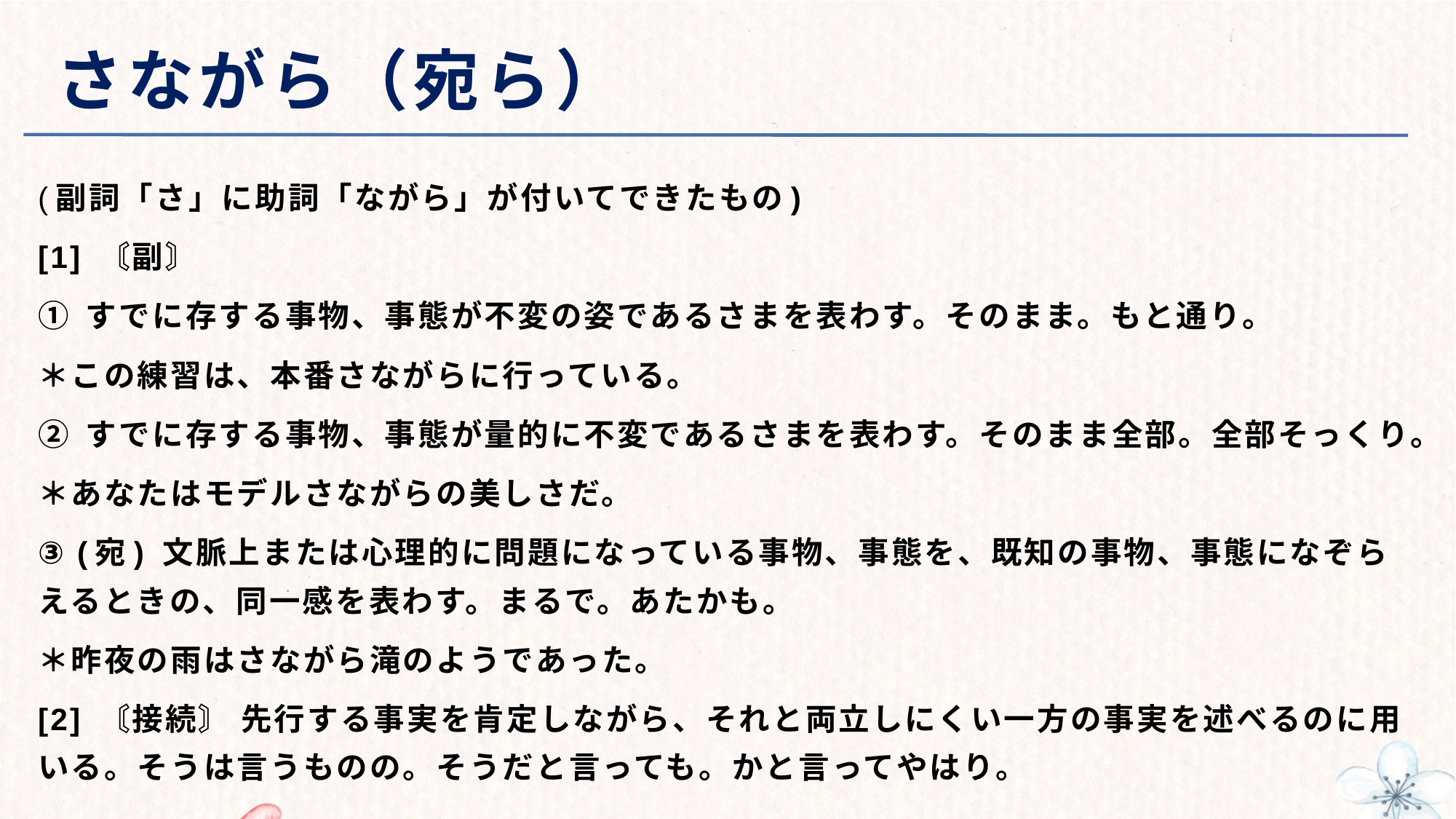

# さながら（宛ら）
(副詞「さ」に助詞「ながら」が付いてできたもの)
[1] 〘副〙
① すでに存する事物、事態が不変の姿であるさまを表わす。そのまま。もと通り。
＊この練習は、本番さながらに行っている。
② すでに存する事物、事態が量的に不変であるさまを表わす。そのまま全部。全部そっくり。
＊あなたはモデルさながらの美しさだ。
③ (宛) 文脈上または心理的に問題になっている事物、事態を、既知の事物、事態になぞらえるときの、同一感を表わす。まるで。あたかも。
＊昨夜の雨はさながら滝のようであった。
[2] 〘接続〙 先行する事実を肯定しながら、それと両立しにくい一方の事実を述べるのに用いる。そうは言うものの。そうだと言っても。かと言ってやはり。